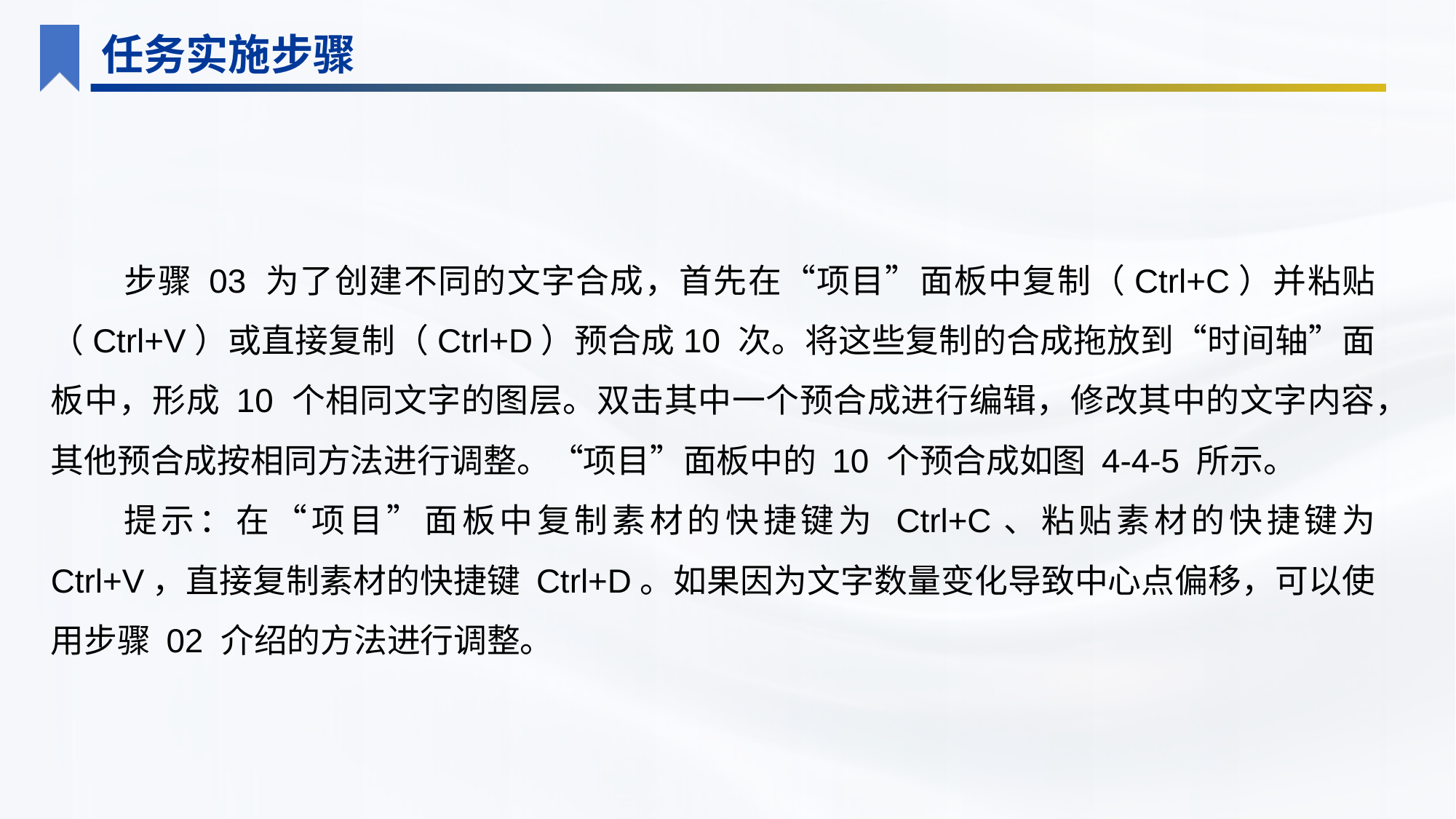

任务实施步骤
步骤 03 为了创建不同的文字合成，首先在“项目”面板中复制（Ctrl+C）并粘贴（Ctrl+V）或直接复制（Ctrl+D）预合成10 次。将这些复制的合成拖放到“时间轴”面板中，形成 10 个相同文字的图层。双击其中一个预合成进行编辑，修改其中的文字内容，其他预合成按相同方法进行调整。“项目”面板中的 10 个预合成如图 4-4-5 所示。
提示：在“项目”面板中复制素材的快捷键为 Ctrl+C、粘贴素材的快捷键为 Ctrl+V，直接复制素材的快捷键 Ctrl+D。如果因为文字数量变化导致中心点偏移，可以使用步骤 02 介绍的方法进行调整。